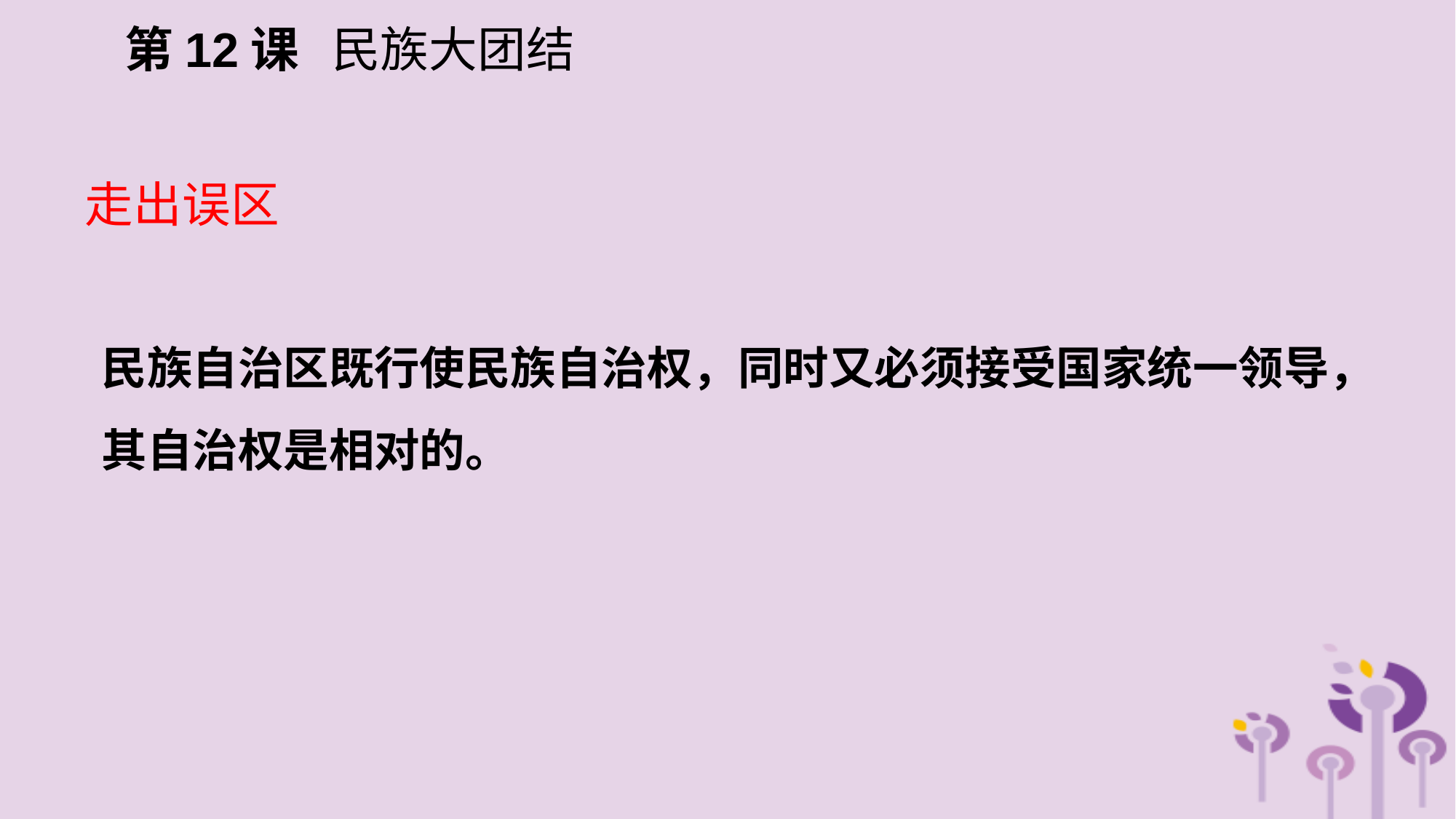

第12课   民族大团结
走出误区
民族自治区既行使民族自治权，同时又必须接受国家统一领导，其自治权是相对的。